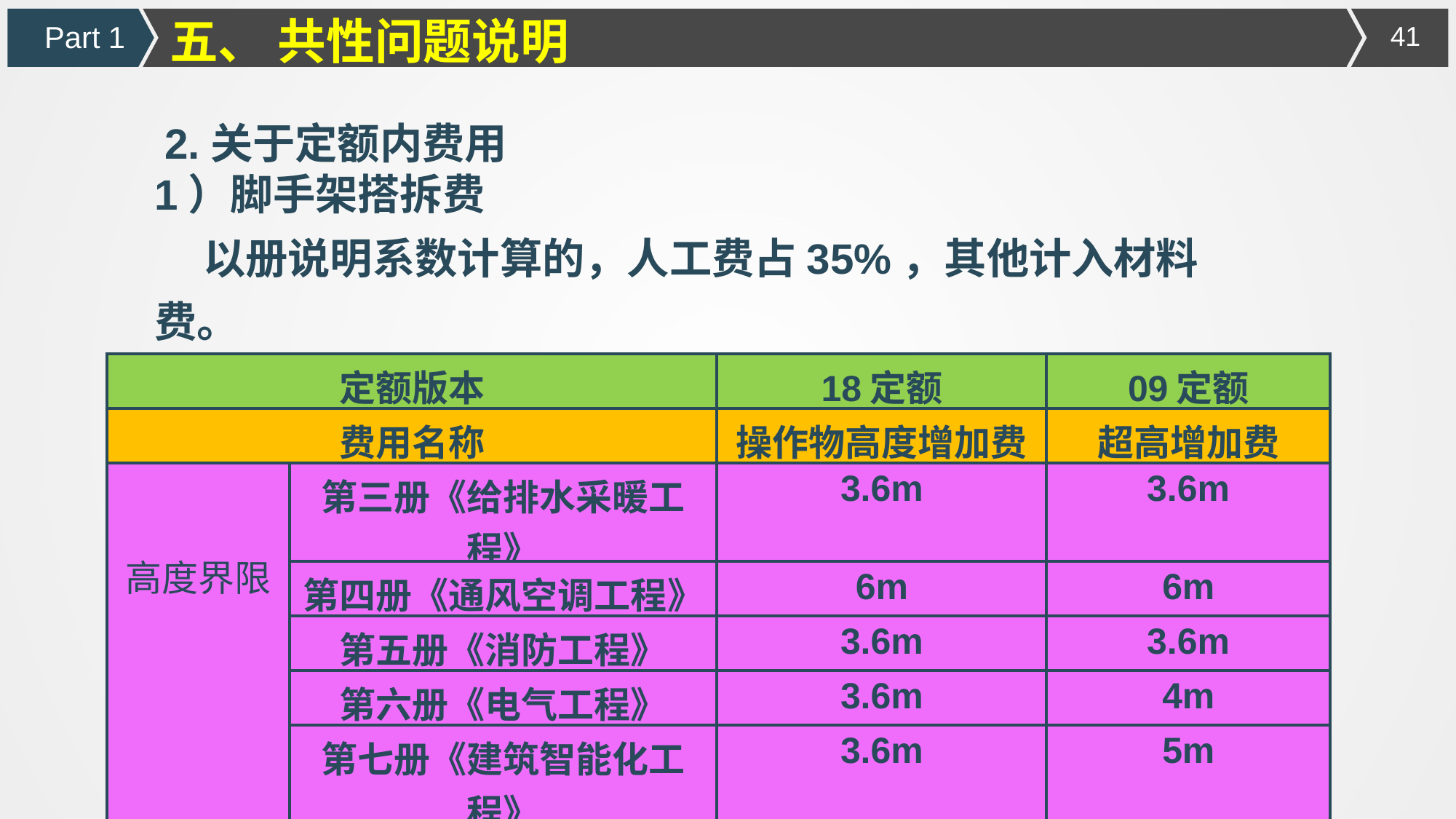

五、 共性问题说明
Part 1
 2.关于定额内费用
1）脚手架搭拆费
    以册说明系数计算的，人工费占35%，其他计入材料费。
2）操作物高度增加费
| 定额版本 |  | 18定额 | 09定额 |
| --- | --- | --- | --- |
| 费用名称 |  | 操作物高度增加费 | 超高增加费 |
| 高度界限 | 第三册《给排水采暖工程》 | 3.6m | 3.6m |
|  | 第四册《通风空调工程》 | 6m | 6m |
|  | 第五册《消防工程》 | 3.6m | 3.6m |
|  | 第六册《电气工程》 | 3.6m | 4m |
|  | 第七册《建筑智能化工程》 | 3.6m | 5m |
| 计算基数 |  | 超过部分的定额人工费 |  |